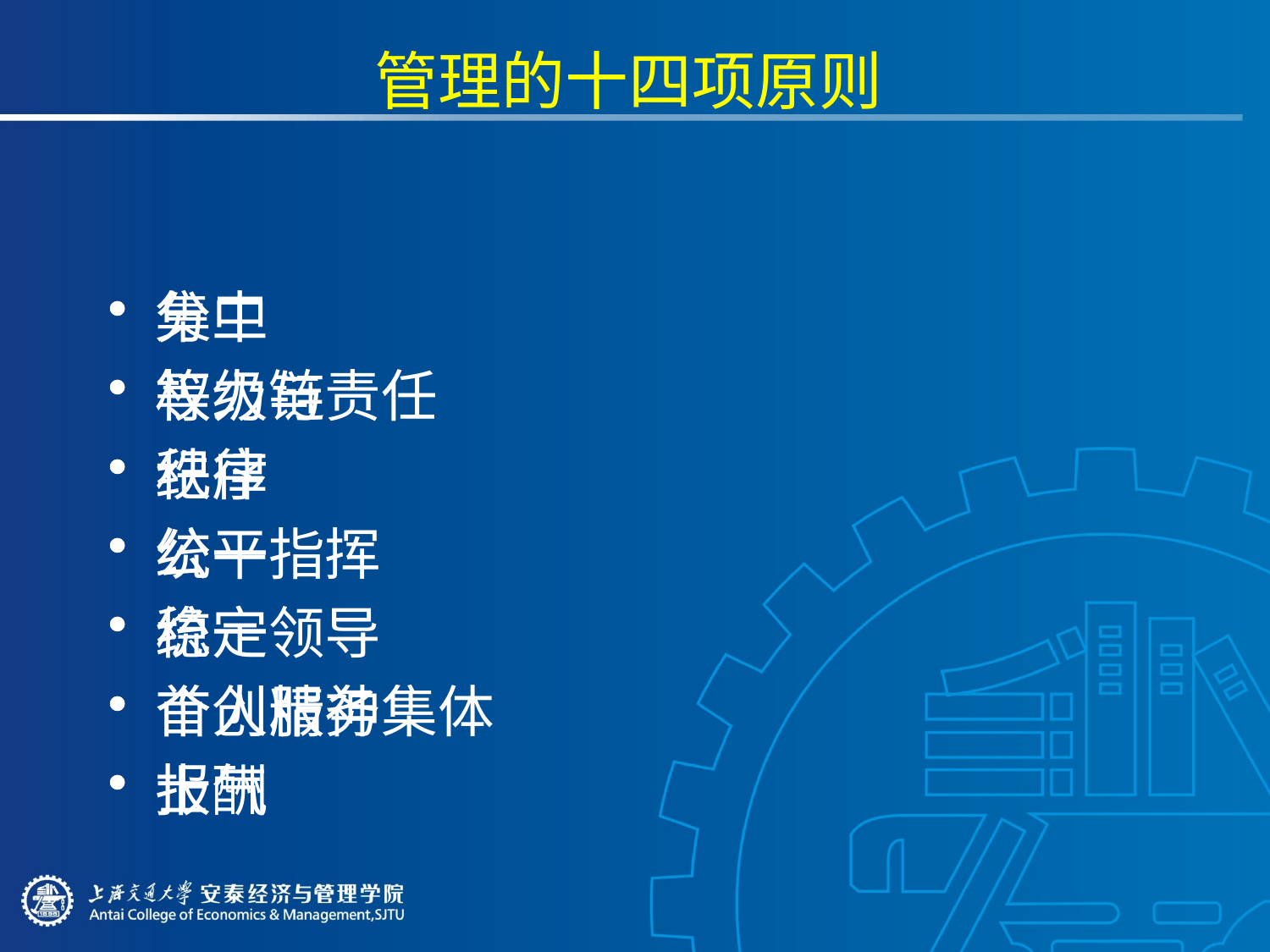

# 管理的十四项原则
分工
权力与责任
纪律
统一指挥
统一领导
个人服务集体
报酬
集中
等级链
秩序
公平
稳定
首创精神
士气